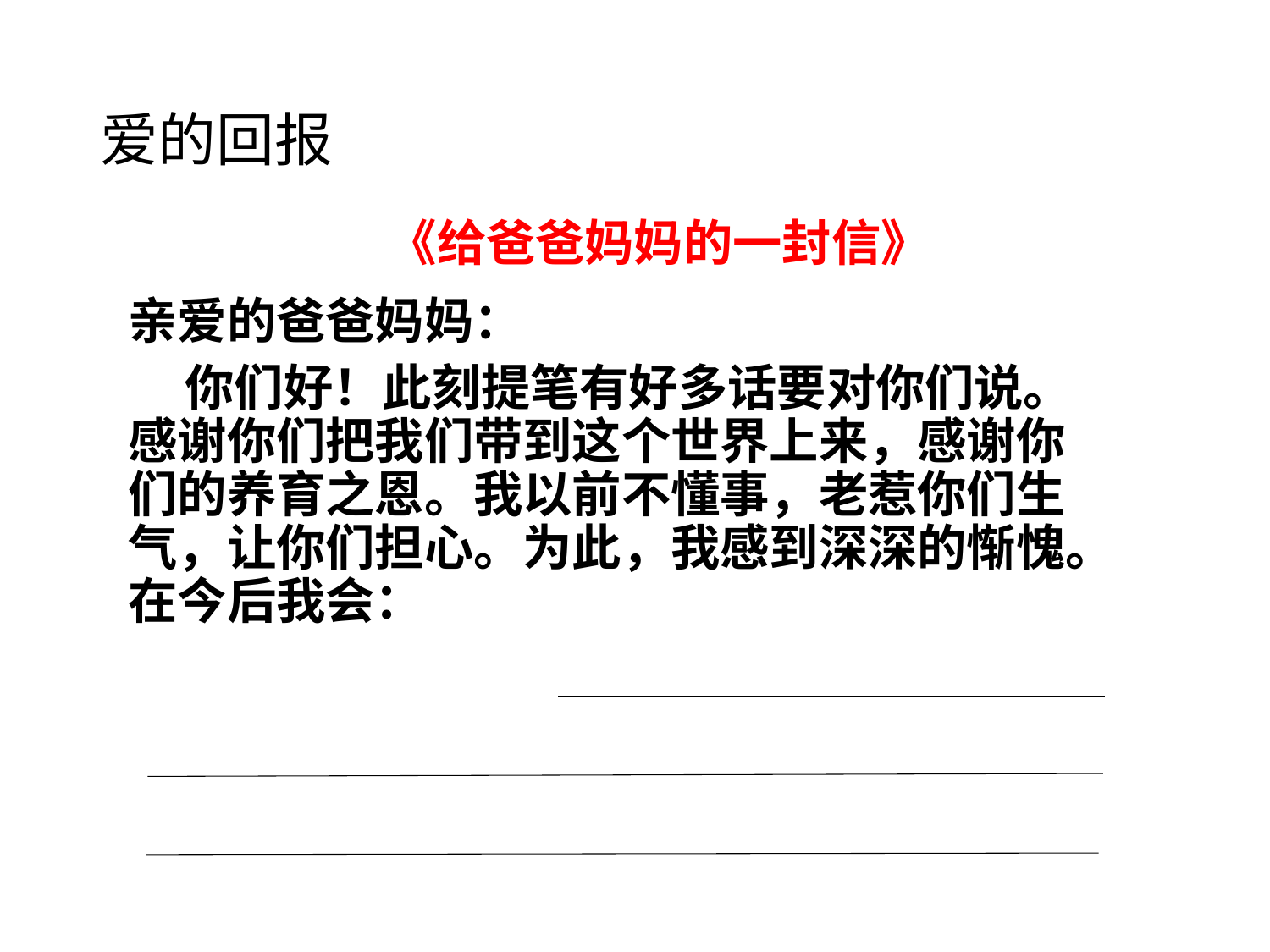

# 爱的回报
《给爸爸妈妈的一封信》
亲爱的爸爸妈妈：
    你们好！此刻提笔有好多话要对你们说。感谢你们把我们带到这个世界上来，感谢你们的养育之恩。我以前不懂事，老惹你们生气，让你们担心。为此，我感到深深的惭愧。在今后我会：